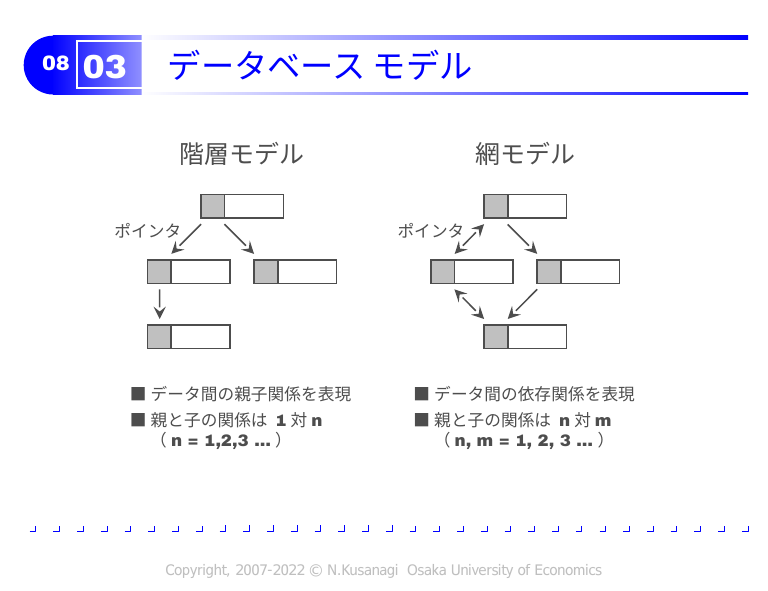

# 03   データベース モデル
階層モデル
網モデル

ポインタ
ポインタ

■データ間の親子関係を表現
■親と子の関係は 1対n
   （n = 1,2,3 …）
■データ間の依存関係を表現
■親と子の関係は n対m
   （n, m = 1, 2, 3 …）